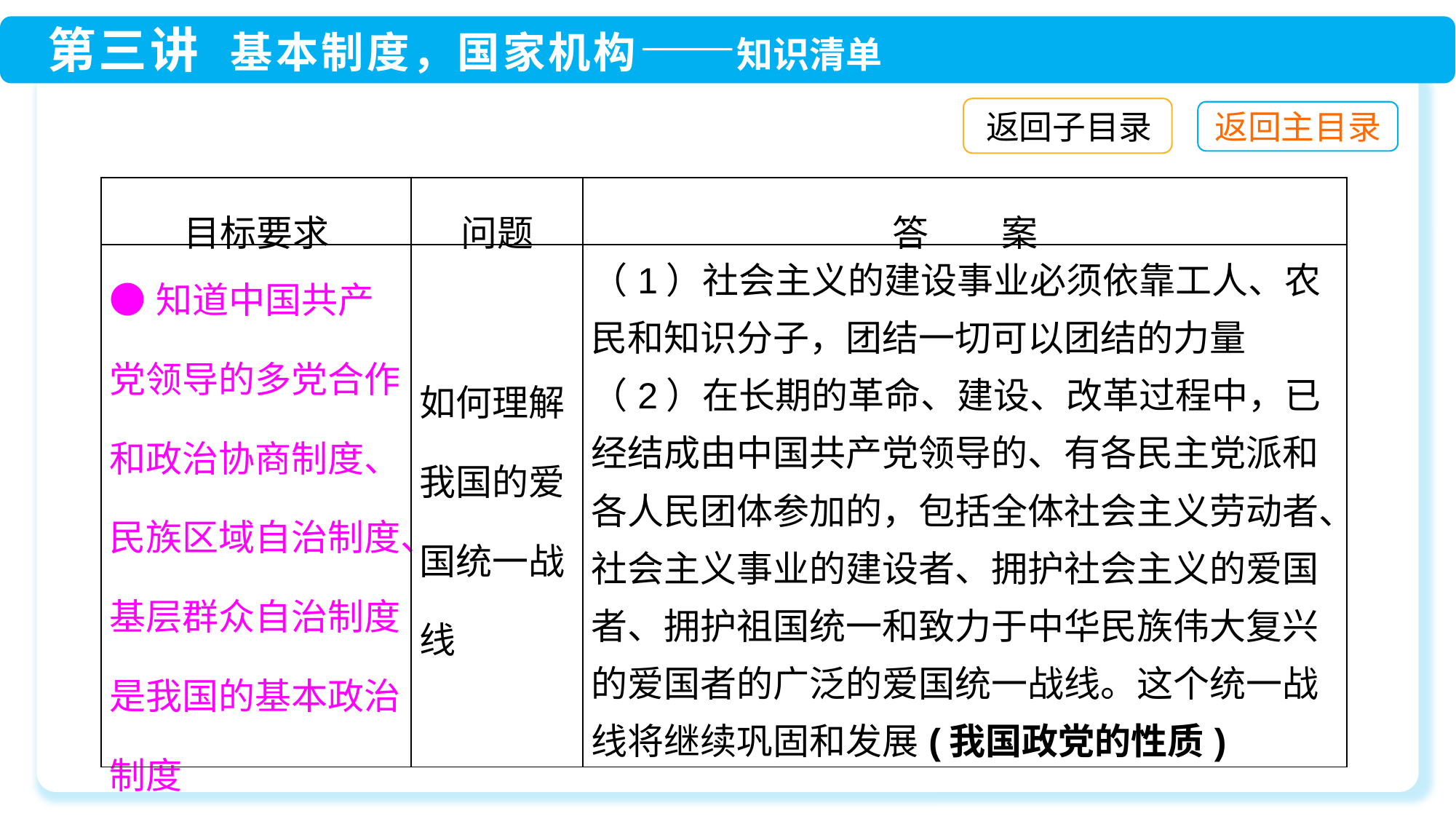

返回子目录
| 目标要求 | 问题 | 答　　案 |
| --- | --- | --- |
| ●知道中国共产党领导的多党合作和政治协商制度、民族区域自治制度、基层群众自治制度是我国的基本政治制度 | 如何理解我国的爱国统一战线 | （1）社会主义的建设事业必须依靠工人、农民和知识分子，团结一切可以团结的力量 （2）在长期的革命、建设、改革过程中，已经结成由中国共产党领导的、有各民主党派和各人民团体参加的，包括全体社会主义劳动者、社会主义事业的建设者、拥护社会主义的爱国者、拥护祖国统一和致力于中华民族伟大复兴的爱国者的广泛的爱国统一战线。这个统一战线将继续巩固和发展(我国政党的性质) |